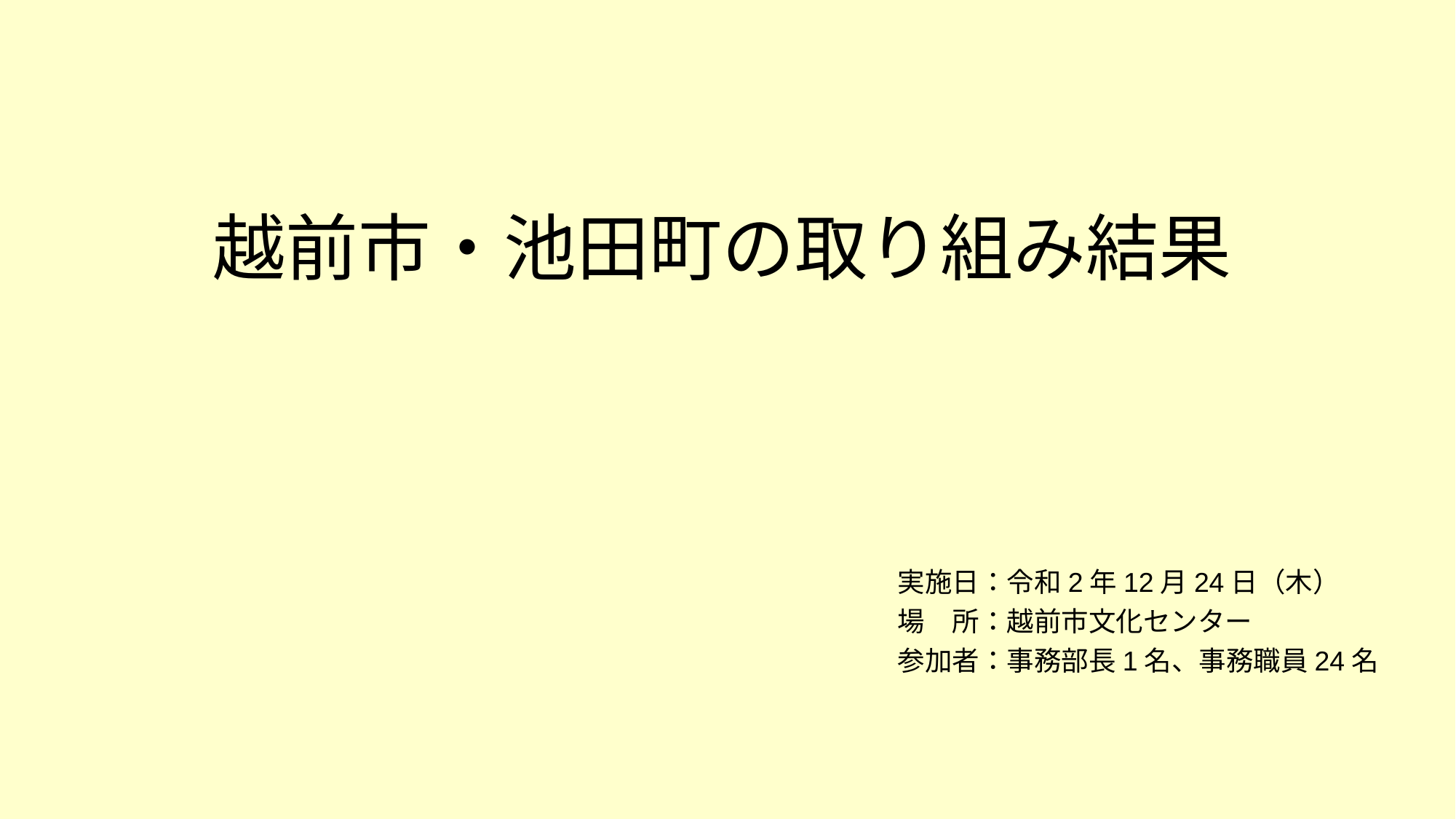

越前市・池田町の取り組み結果
実施日：令和2年12月24日（木）
場　所：越前市文化センター
参加者：事務部長1名、事務職員24名